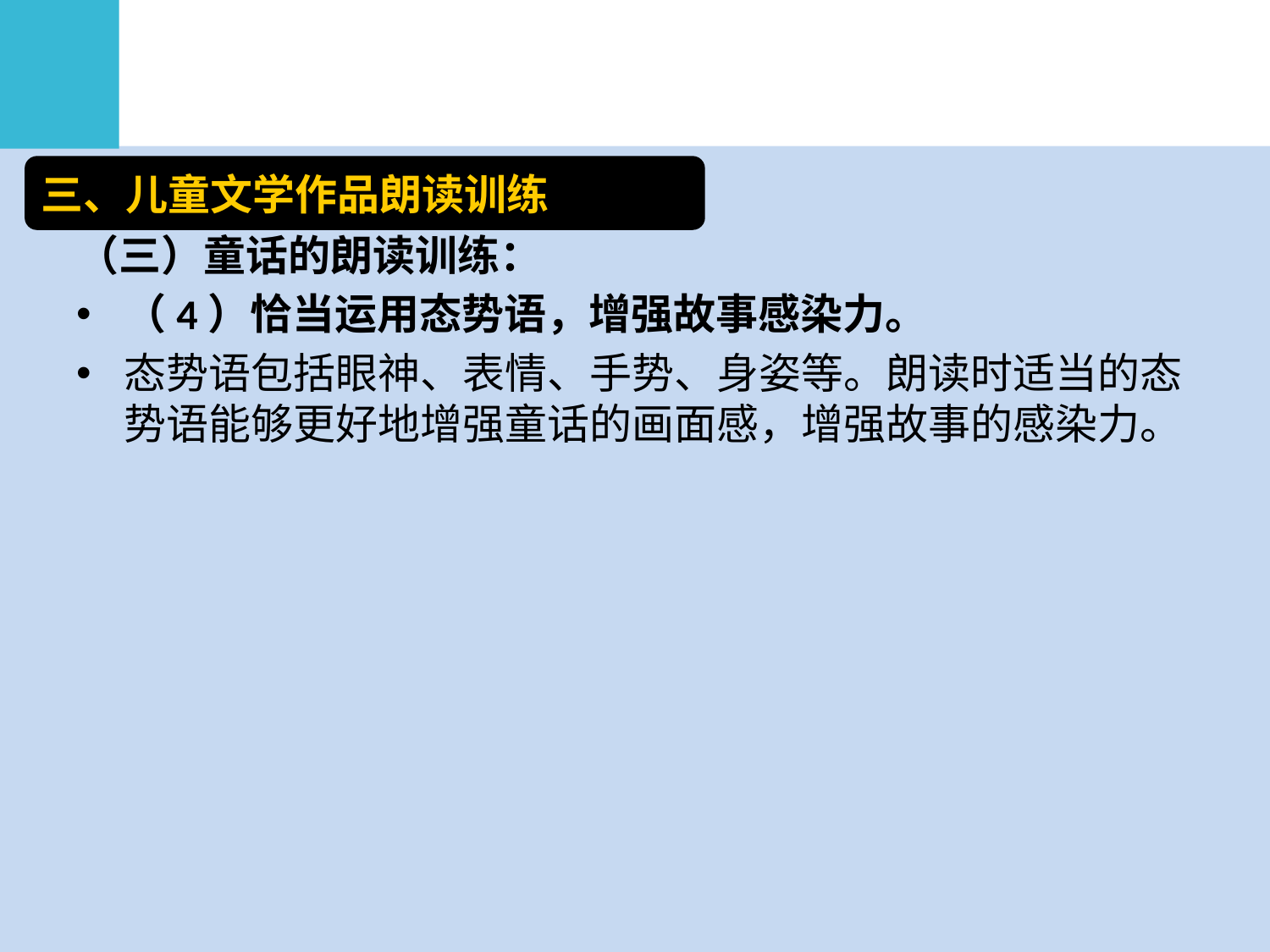

#

三、儿童文学作品朗读训练

（三）童话的朗读训练：
（4）恰当运用态势语，增强故事感染力。
态势语包括眼神、表情、手势、身姿等。朗读时适当的态势语能够更好地增强童话的画面感，增强故事的感染力。